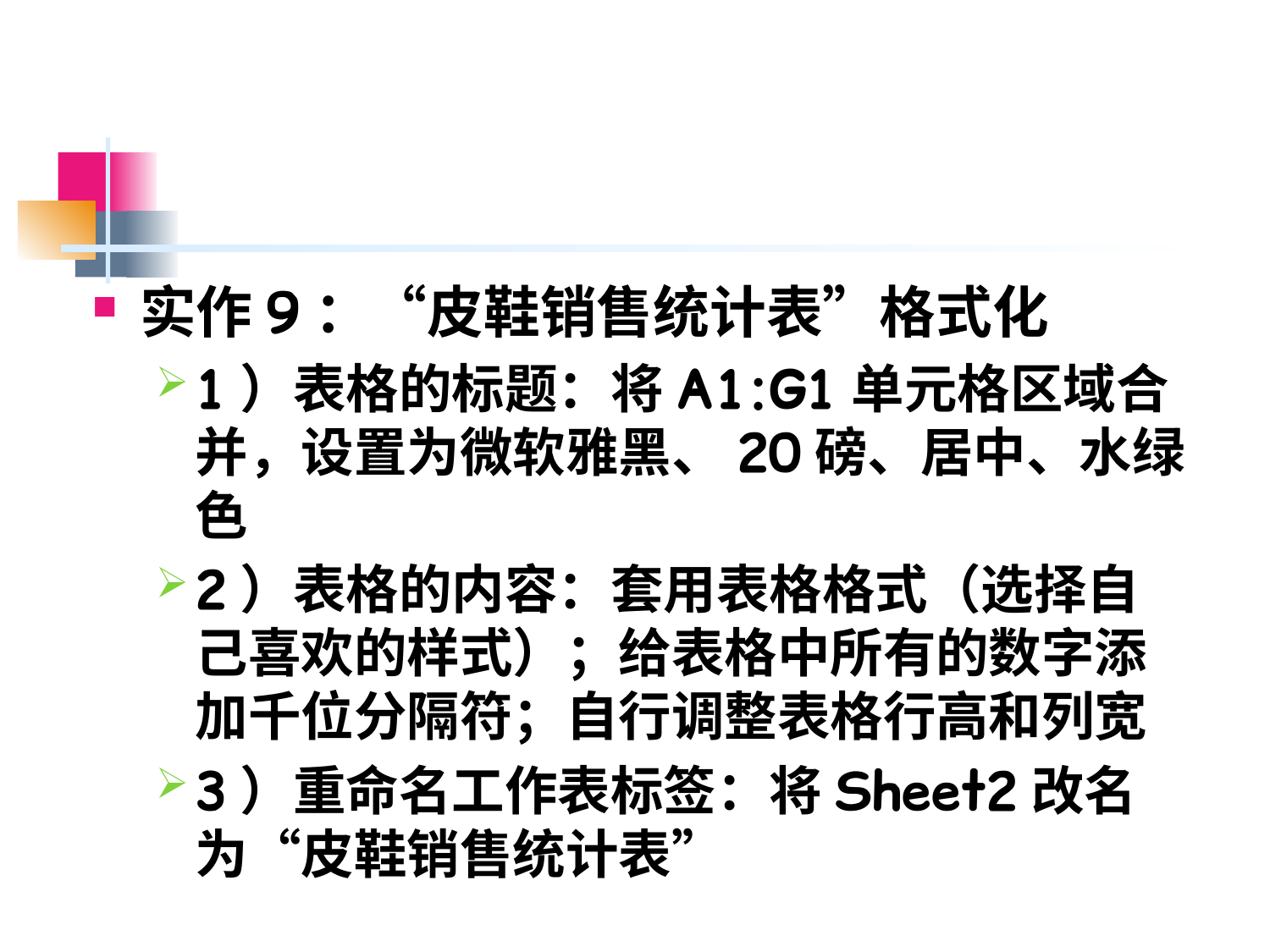

#
实作9：“皮鞋销售统计表”格式化
1）表格的标题：将A1:G1单元格区域合并，设置为微软雅黑、20磅、居中、水绿色
2）表格的内容：套用表格格式（选择自己喜欢的样式）；给表格中所有的数字添加千位分隔符；自行调整表格行高和列宽
3）重命名工作表标签：将Sheet2改名为“皮鞋销售统计表”